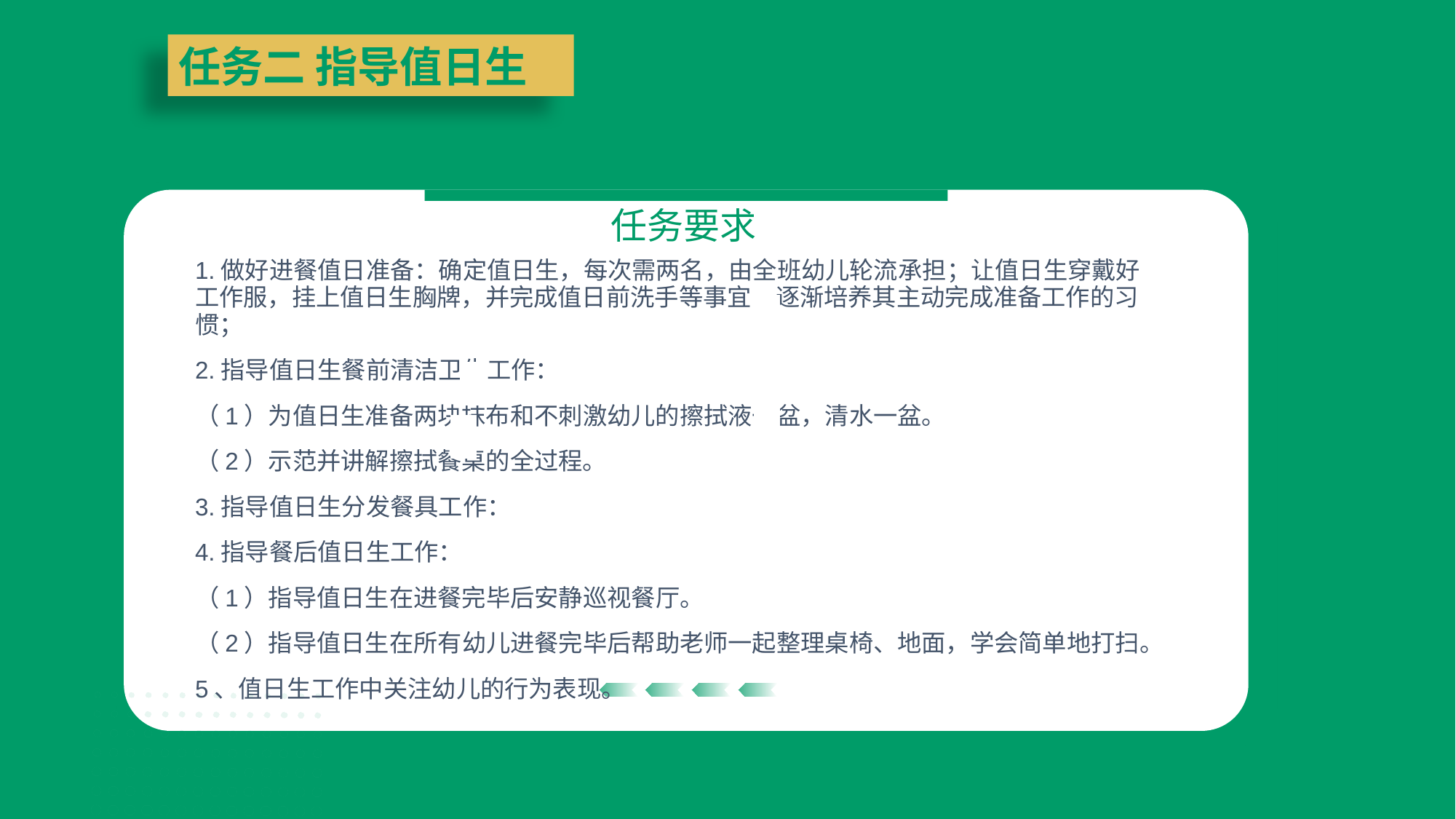

任务二 指导值日生

任务要求

1.做好进餐值日准备：确定值日生，每次需两名，由全班幼儿轮流承担；让值日生穿戴好工作服，挂上值日生胸牌，并完成值日前洗手等事宜，逐渐培养其主动完成准备工作的习惯；
2.指导值日生餐前清洁卫生工作：
（1）为值日生准备两块抹布和不刺激幼儿的擦拭液一盆，清水一盆。
（2）示范并讲解擦拭餐桌的全过程。
3.指导值日生分发餐具工作：
4.指导餐后值日生工作：
（1）指导值日生在进餐完毕后安静巡视餐厅。
（2）指导值日生在所有幼儿进餐完毕后帮助老师一起整理桌椅、地面，学会简单地打扫。
5、值日生工作中关注幼儿的行为表现。

|  |  |
| --- | --- |
|  |  |
|  |  |
| --- | --- |
|  |  |
|  |  |
| --- | --- |
|  |  |
|  |  |
| --- | --- |
|  |  |